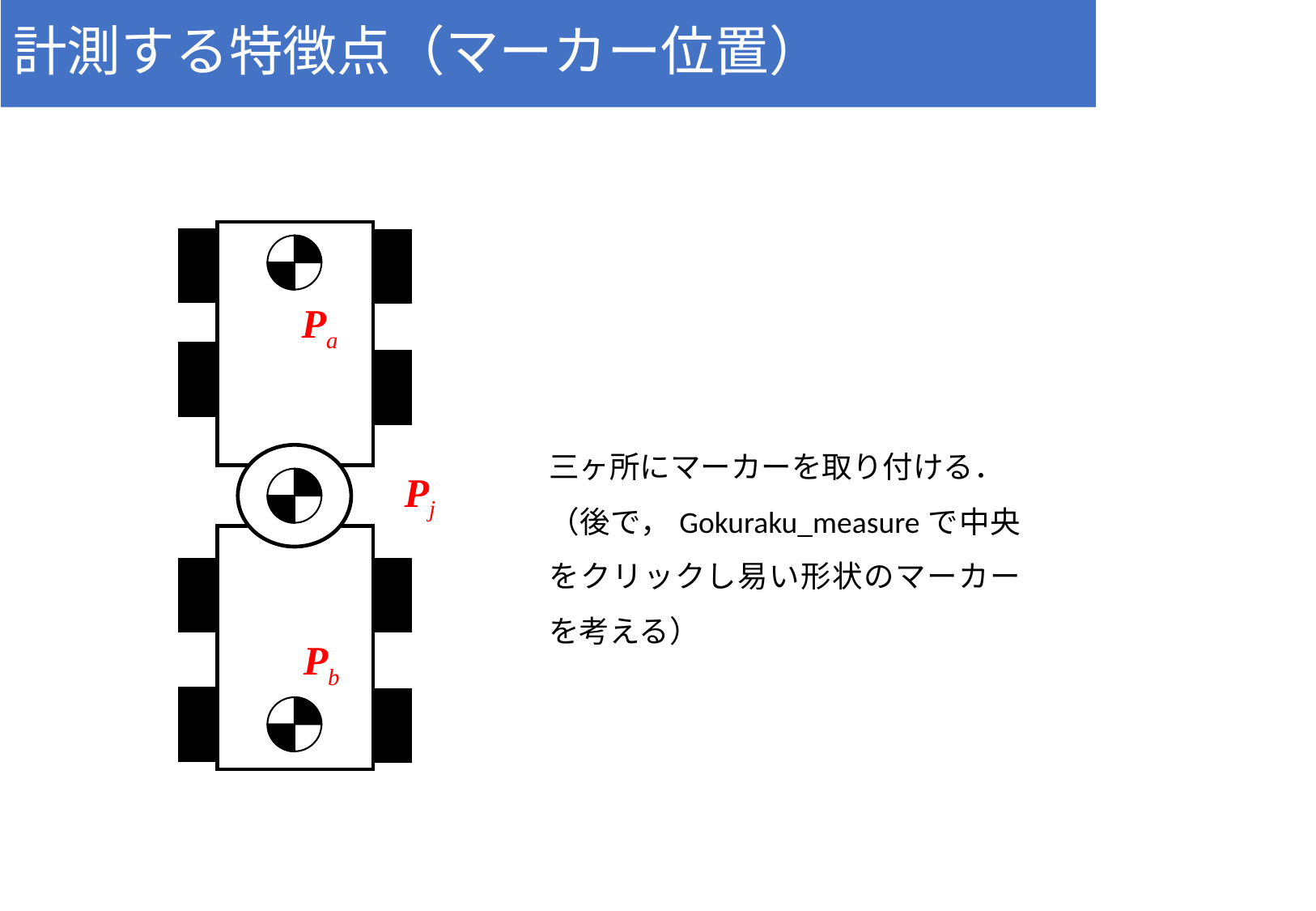

# 計測する特徴点（マーカー位置）

Pa
Pj

Pb

三ヶ所にマーカーを取り付ける．
（後で，Gokuraku_measureで中央をクリックし易い形状のマーカーを考える）